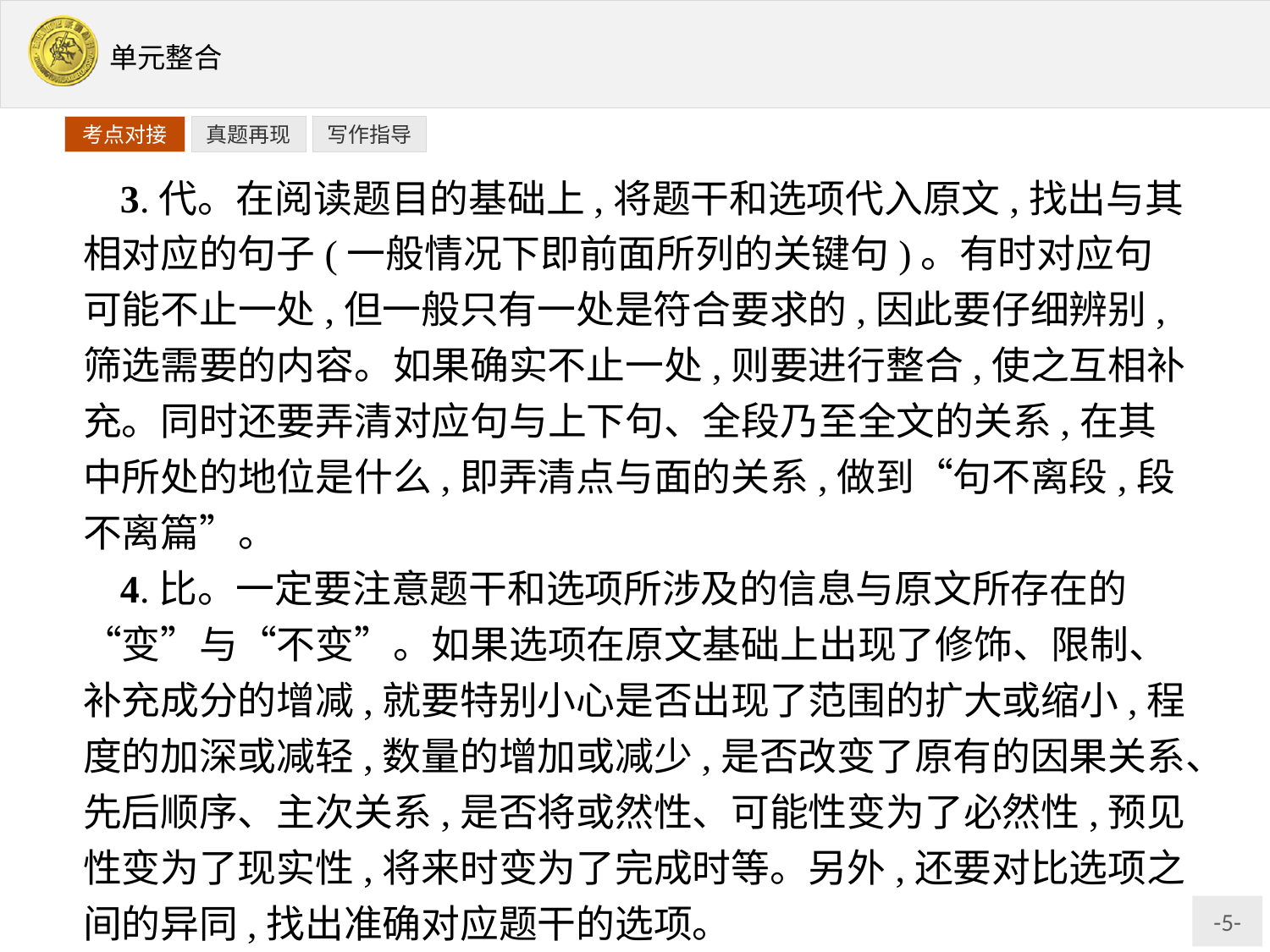

写作指导
考点对接
真题再现
3.代。在阅读题目的基础上,将题干和选项代入原文,找出与其相对应的句子(一般情况下即前面所列的关键句)。有时对应句可能不止一处,但一般只有一处是符合要求的,因此要仔细辨别,筛选需要的内容。如果确实不止一处,则要进行整合,使之互相补充。同时还要弄清对应句与上下句、全段乃至全文的关系,在其中所处的地位是什么,即弄清点与面的关系,做到“句不离段,段不离篇”。
4.比。一定要注意题干和选项所涉及的信息与原文所存在的“变”与“不变”。如果选项在原文基础上出现了修饰、限制、补充成分的增减,就要特别小心是否出现了范围的扩大或缩小,程度的加深或减轻,数量的增加或减少,是否改变了原有的因果关系、先后顺序、主次关系,是否将或然性、可能性变为了必然性,预见性变为了现实性,将来时变为了完成时等。另外,还要对比选项之间的异同,找出准确对应题干的选项。